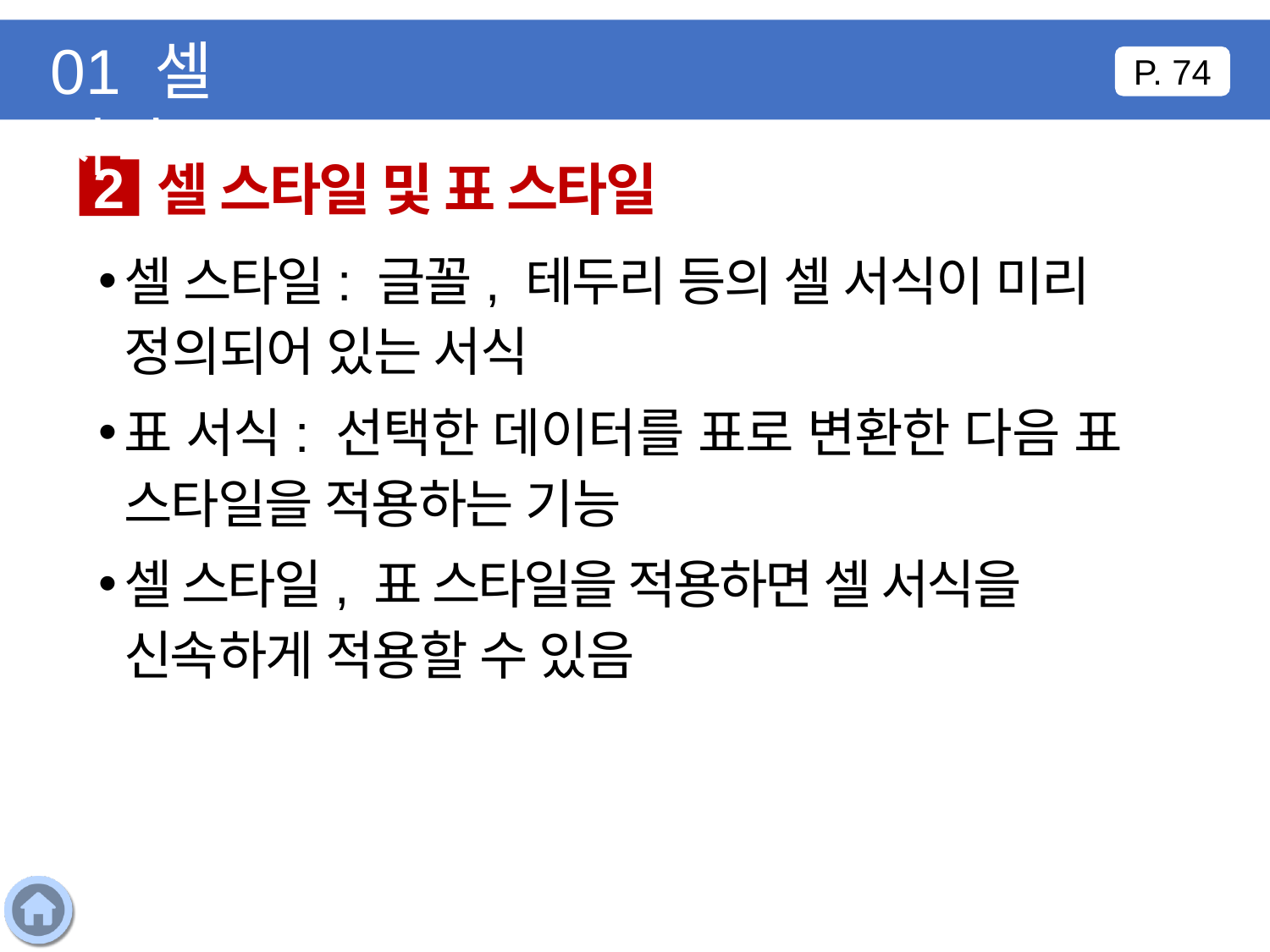

01 셀 서식
P. 74
셀 스타일 및 표 스타일
2
셀 스타일: 글꼴, 테두리 등의 셀 서식이 미리 정의되어 있는 서식
표 서식: 선택한 데이터를 표로 변환한 다음 표 스타일을 적용하는 기능
셀 스타일, 표 스타일을 적용하면 셀 서식을 신속하게 적용할 수 있음